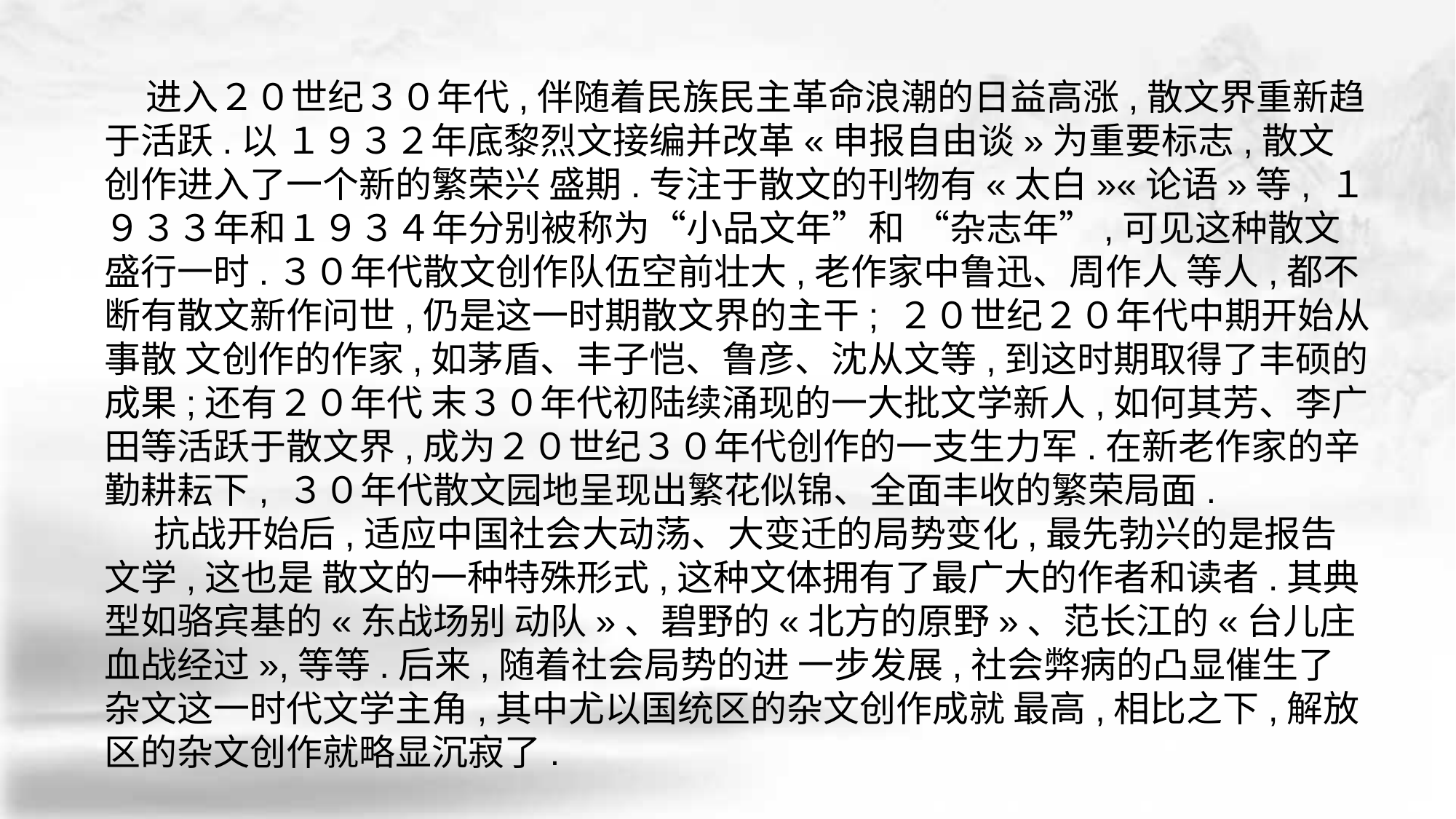

进入２０世纪３０年代,伴随着民族民主革命浪潮的日益高涨,散文界重新趋于活跃.以 １９３２年底黎烈文接编并改革«申报自由谈»为重要标志,散文创作进入了一个新的繁荣兴 盛期.专注于散文的刊物有«太白»«论语»等, １９３３年和１９３４年分别被称为“小品文年”和 “杂志年”,可见这种散文盛行一时.３０年代散文创作队伍空前壮大,老作家中鲁迅、周作人 等人,都不断有散文新作问世,仍是这一时期散文界的主干; ２０世纪２０年代中期开始从事散 文创作的作家,如茅盾、丰子恺、鲁彦、沈从文等,到这时期取得了丰硕的成果;还有２０年代 末３０年代初陆续涌现的一大批文学新人,如何其芳、李广田等活跃于散文界,成为２０世纪３０年代创作的一支生力军.在新老作家的辛勤耕耘下, ３０年代散文园地呈现出繁花似锦、全面丰收的繁荣局面.
     抗战开始后,适应中国社会大动荡、大变迁的局势变化,最先勃兴的是报告文学,这也是 散文的一种特殊形式,这种文体拥有了最广大的作者和读者.其典型如骆宾基的«东战场别 动队»、碧野的«北方的原野»、范长江的«台儿庄血战经过»,等等.后来,随着社会局势的进 一步发展,社会弊病的凸显催生了杂文这一时代文学主角,其中尤以国统区的杂文创作成就 最高,相比之下,解放区的杂文创作就略显沉寂了.